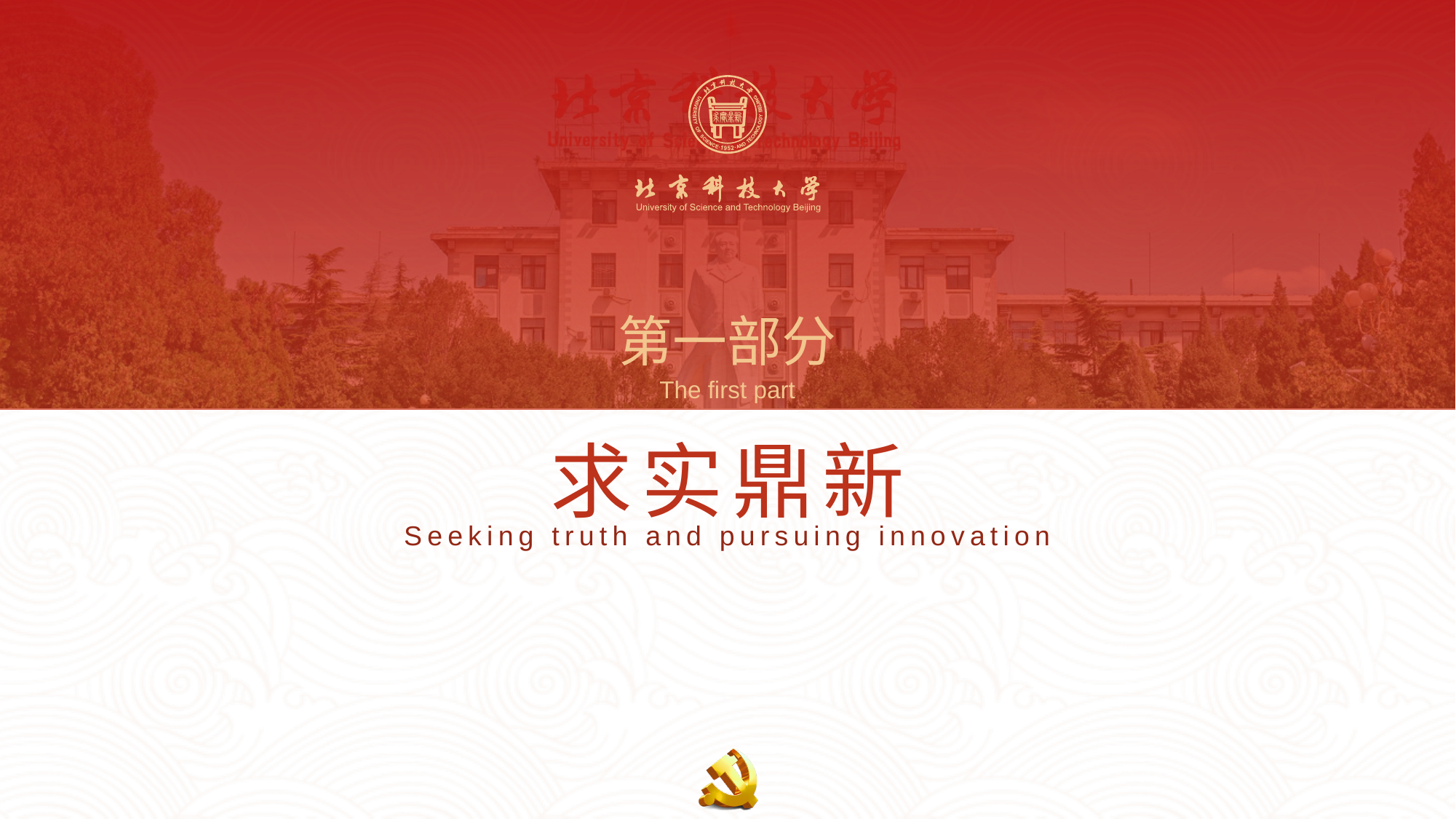

第一部分
The first part
求实鼎新
Seeking truth and pursuing innovation